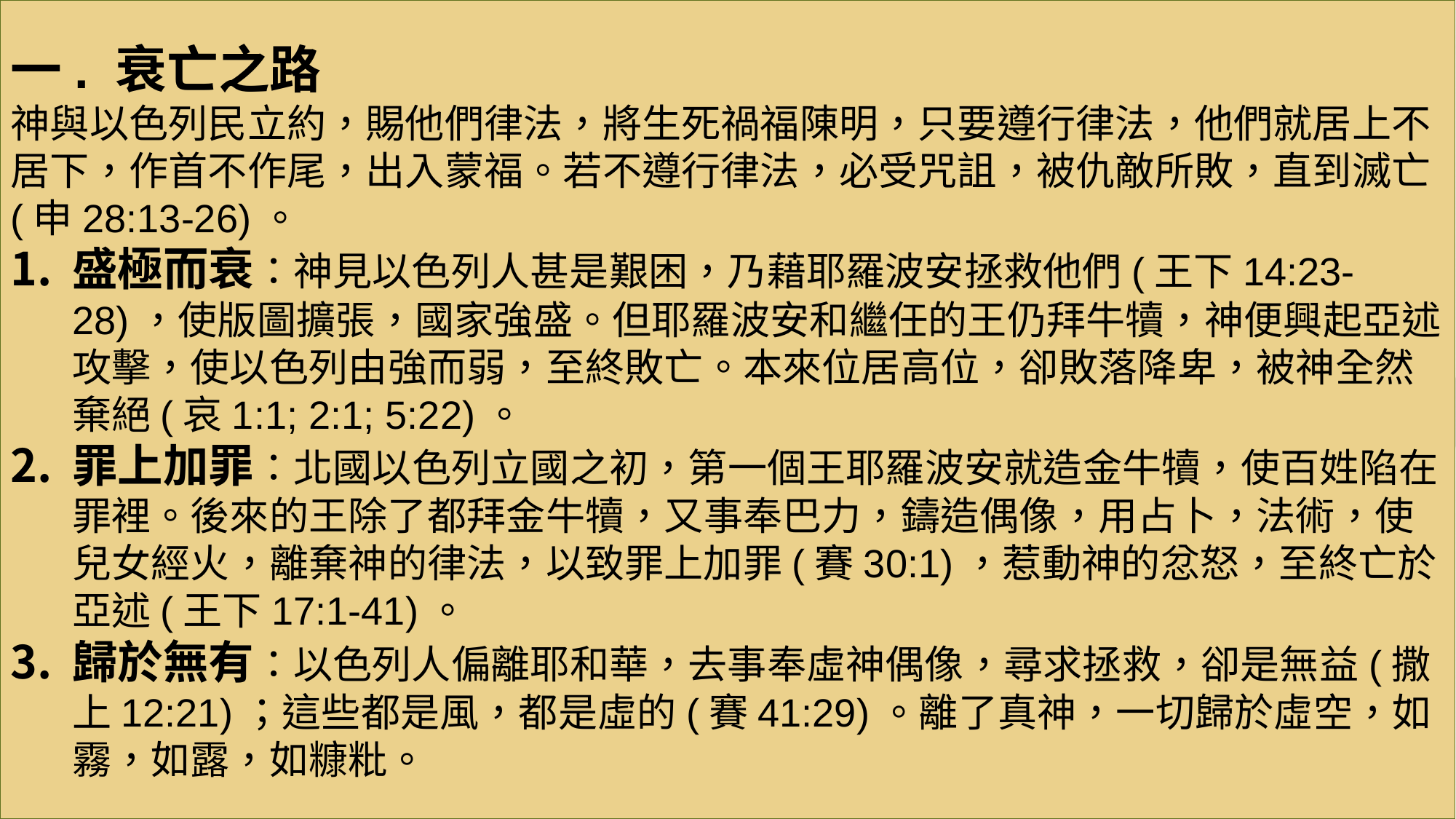

一. 衰亡之路
神與以色列民立約，賜他們律法，將生死禍福陳明，只要遵行律法，他們就居上不居下，作首不作尾，出入蒙福。若不遵行律法，必受咒詛，被仇敵所敗，直到滅亡(申28:13-26)。
盛極而衰：神見以色列人甚是艱困，乃藉耶羅波安拯救他們(王下14:23-28)，使版圖擴張，國家強盛。但耶羅波安和繼任的王仍拜牛犢，神便興起亞述攻擊，使以色列由強而弱，至終敗亡。本來位居高位，卻敗落降卑，被神全然棄絕(哀1:1; 2:1; 5:22)。
罪上加罪：北國以色列立國之初，第一個王耶羅波安就造金牛犢，使百姓陷在罪裡。後來的王除了都拜金牛犢，又事奉巴力，鑄造偶像，用占卜，法術，使兒女經火，離棄神的律法，以致罪上加罪(賽30:1)，惹動神的忿怒，至終亡於亞述(王下17:1-41)。
歸於無有：以色列人偏離耶和華，去事奉虛神偶像，尋求拯救，卻是無益(撒上12:21)；這些都是風，都是虛的(賽41:29)。離了真神，一切歸於虛空，如霧，如露，如糠粃。
#